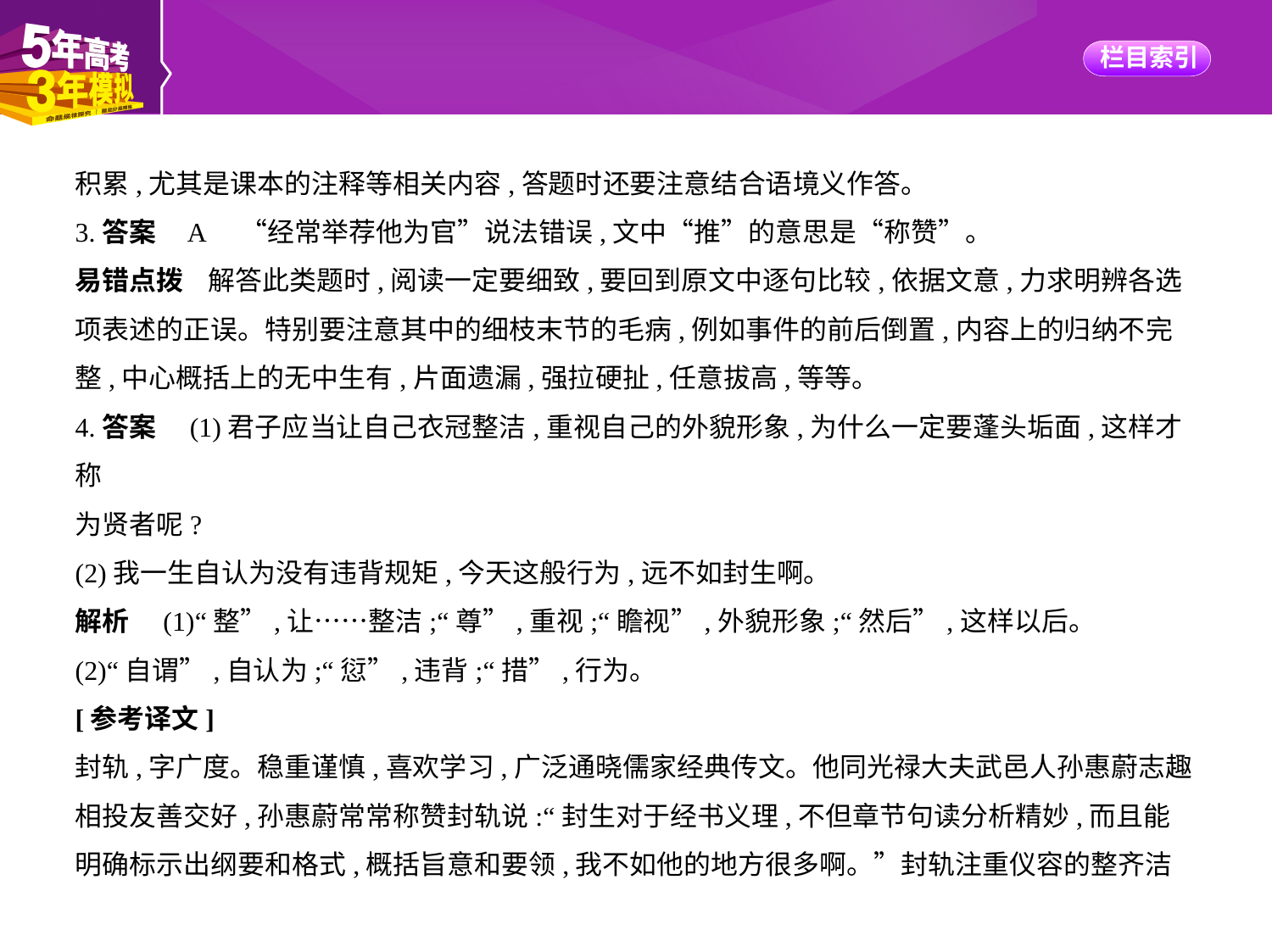

积累,尤其是课本的注释等相关内容,答题时还要注意结合语境义作答。
3.答案    A　“经常举荐他为官”说法错误,文中“推”的意思是“称赞”。
易错点拨    解答此类题时,阅读一定要细致,要回到原文中逐句比较,依据文意,力求明辨各选
项表述的正误。特别要注意其中的细枝末节的毛病,例如事件的前后倒置,内容上的归纳不完
整,中心概括上的无中生有,片面遗漏,强拉硬扯,任意拔高,等等。
4.答案　(1)君子应当让自己衣冠整洁,重视自己的外貌形象,为什么一定要蓬头垢面,这样才称
为贤者呢?
(2)我一生自认为没有违背规矩,今天这般行为,远不如封生啊。
解析　(1)“整”,让……整洁;“尊”,重视;“瞻视”,外貌形象;“然后”,这样以后。
(2)“自谓”,自认为;“愆”,违背;“措”,行为。
[参考译文]
封轨,字广度。稳重谨慎,喜欢学习,广泛通晓儒家经典传文。他同光禄大夫武邑人孙惠蔚志趣
相投友善交好,孙惠蔚常常称赞封轨说:“封生对于经书义理,不但章节句读分析精妙,而且能
明确标示出纲要和格式,概括旨意和要领,我不如他的地方很多啊。”封轨注重仪容的整齐洁